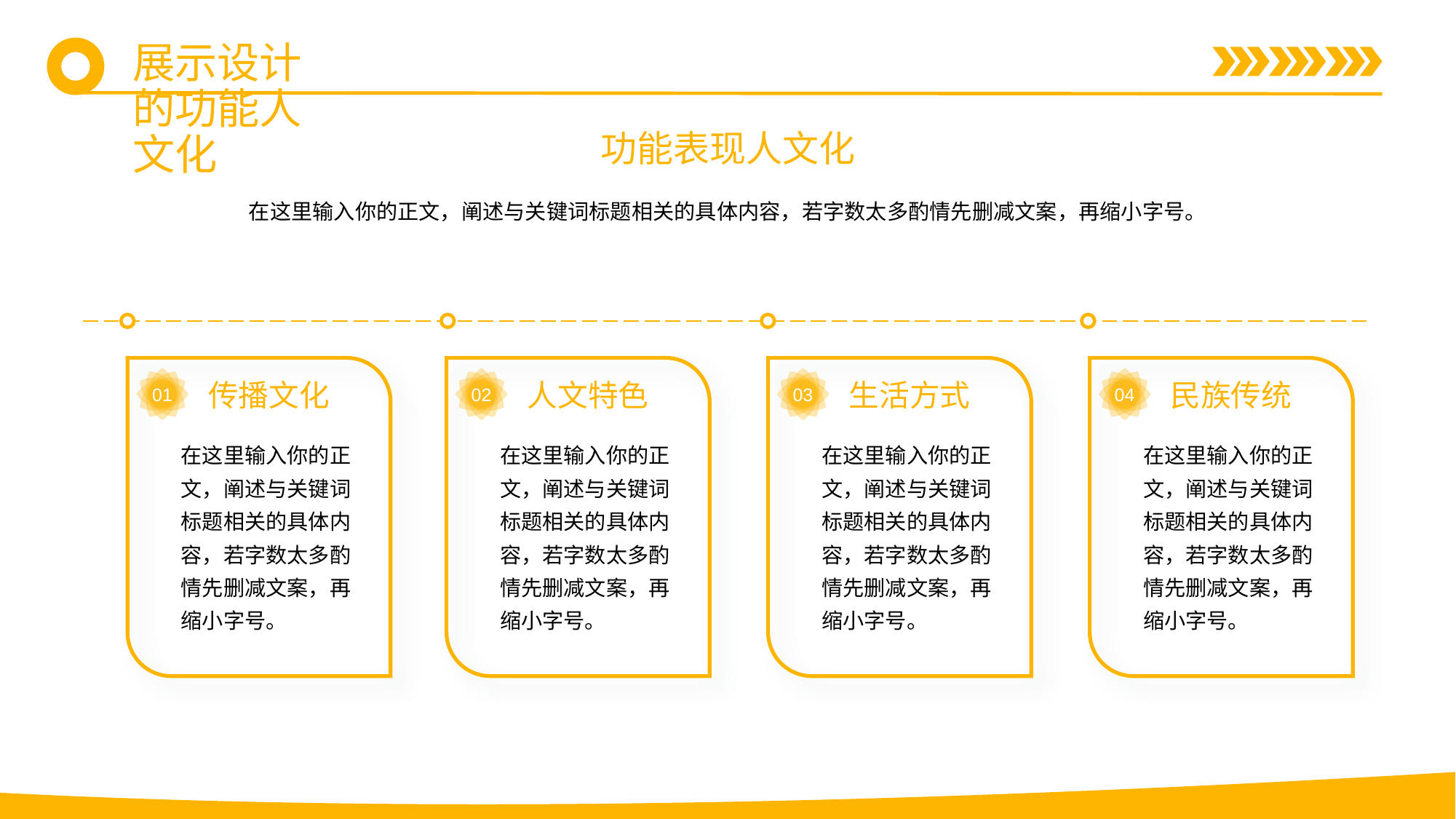

展示设计的功能人文化
功能表现人文化
在这里输入你的正文，阐述与关键词标题相关的具体内容，若字数太多酌情先删减文案，再缩小字号。

传播文化
人文特色
生活方式
民族传统
01
02
03
04
在这里输入你的正文，阐述与关键词标题相关的具体内容，若字数太多酌情先删减文案，再缩小字号。
在这里输入你的正文，阐述与关键词标题相关的具体内容，若字数太多酌情先删减文案，再缩小字号。
在这里输入你的正文，阐述与关键词标题相关的具体内容，若字数太多酌情先删减文案，再缩小字号。
在这里输入你的正文，阐述与关键词标题相关的具体内容，若字数太多酌情先删减文案，再缩小字号。